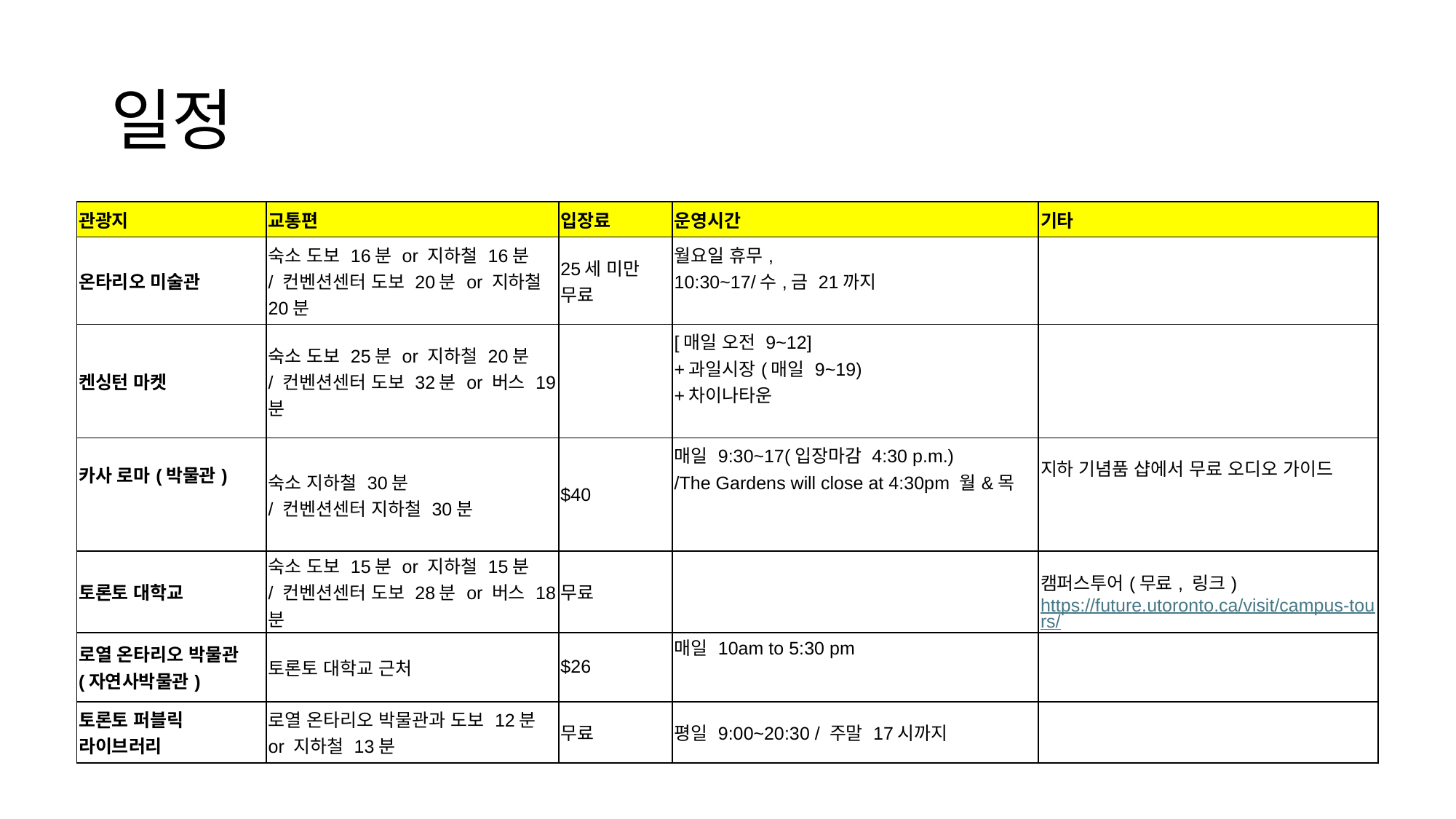

# 일정
| 관광지 | 교통편 | 입장료 | 운영시간 | 기타 |
| --- | --- | --- | --- | --- |
| 온타리오 미술관 | 숙소 도보 16분 or 지하철 16분 / 컨벤션센터 도보 20분 or 지하철 20분 | 25세 미만 무료 | 월요일 휴무, 10:30~17/수,금 21까지 |  |
| 켄싱턴 마켓 | 숙소 도보 25분 or 지하철 20분 / 컨벤션센터 도보 32분 or 버스 19분 |  | [매일 오전 9~12] +과일시장(매일 9~19) +차이나타운 |  |
| 카사 로마(박물관) | 숙소 지하철 30분 / 컨벤션센터 지하철 30분 | $40 | 매일 9:30~17(입장마감 4:30 p.m.) /The Gardens will close at 4:30pm 월&목 | 지하 기념품 샵에서 무료 오디오 가이드 |
| 토론토 대학교 | 숙소 도보 15분 or 지하철 15분 / 컨벤션센터 도보 28분 or 버스 18분 | 무료 |  | 캠퍼스투어(무료, 링크) https://future.utoronto.ca/visit/campus-tours/ |
| 로열 온타리오 박물관 (자연사박물관) | 토론토 대학교 근처 | $26 | 매일 10am to 5:30 pm |  |
| 토론토 퍼블릭 라이브러리 | 로열 온타리오 박물관과 도보 12분 or 지하철 13분 | 무료 | 평일 9:00~20:30 / 주말 17시까지 |  |